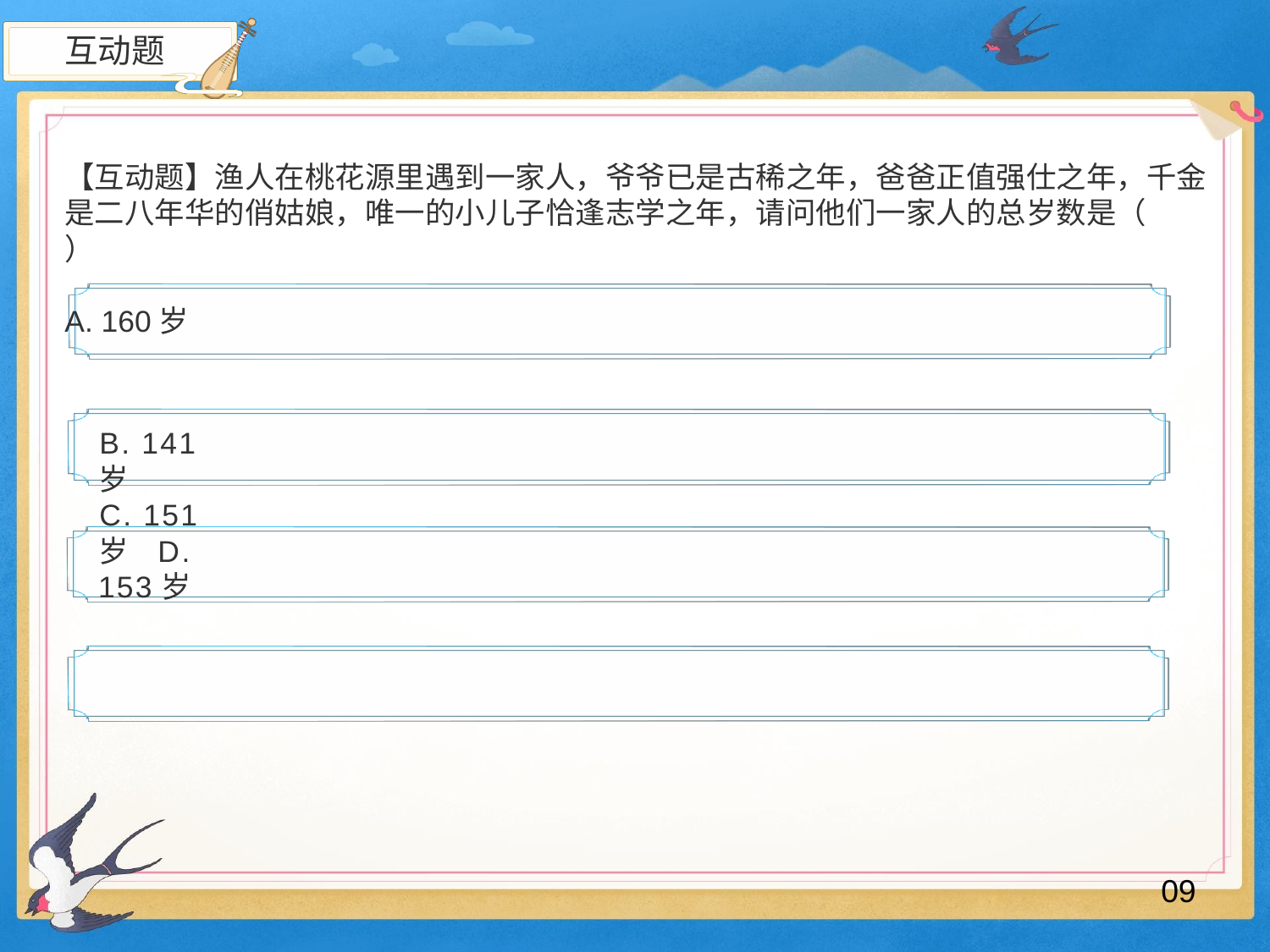

互动题
【互动题】渔人在桃花源里遇到一家人，爷爷已是古稀之年，爸爸正值强仕之年，千金
是二八年华的俏姑娘，唯一的小儿子恰逢志学之年，请问他们一家人的总岁数是（	）

A. 160岁

B. 141岁
C. 151岁  D. 153岁

09